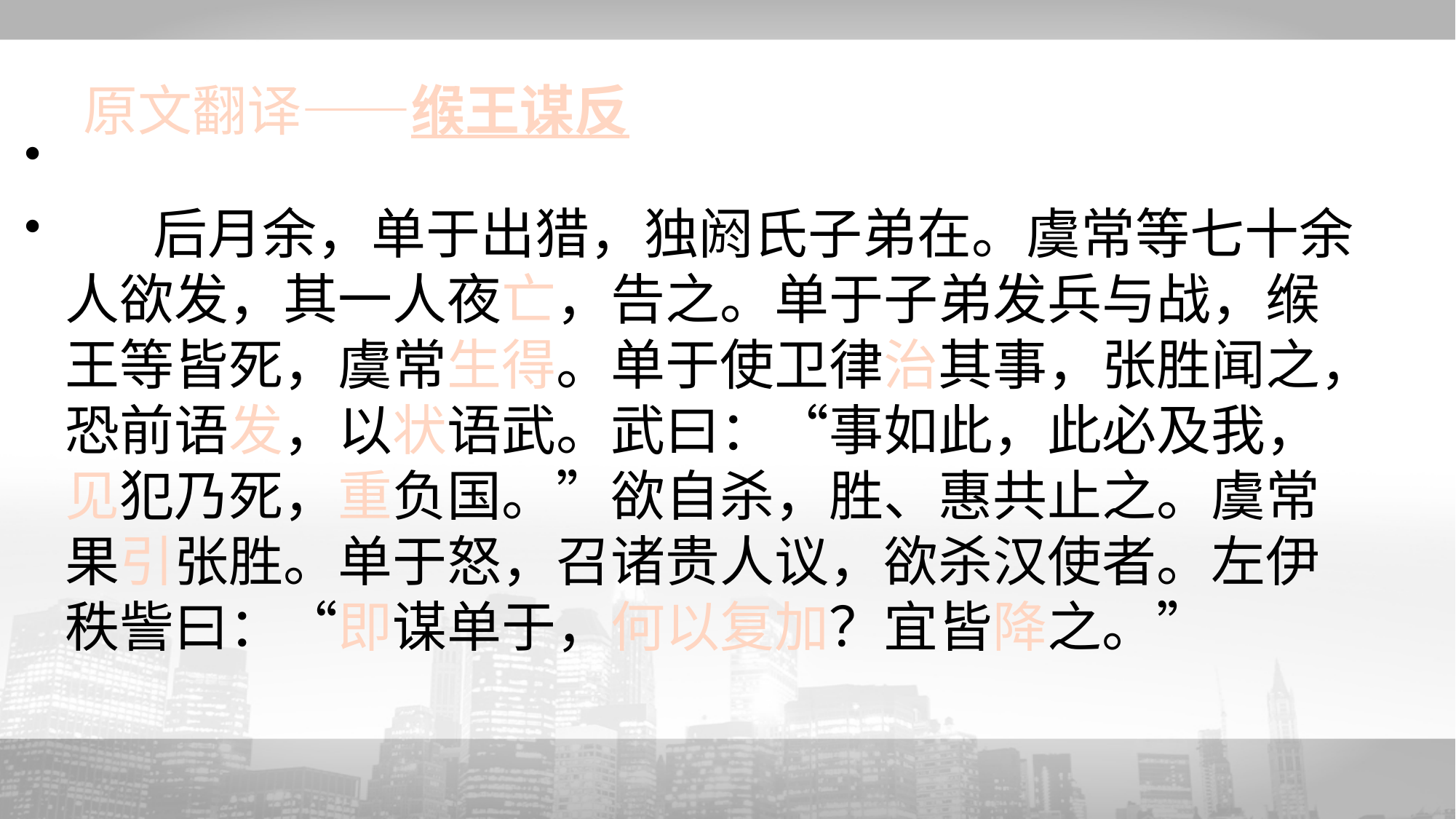

# 原文翻译——缑王谋反

       后月余，单于出猎，独阏氏子弟在。虞常等七十余人欲发，其一人夜亡，告之。单于子弟发兵与战，缑王等皆死，虞常生得。单于使卫律治其事，张胜闻之，恐前语发，以状语武。武曰：“事如此，此必及我，见犯乃死，重负国。”欲自杀，胜、惠共止之。虞常果引张胜。单于怒，召诸贵人议，欲杀汉使者。左伊秩訾曰：“即谋单于，何以复加？宜皆降之。”